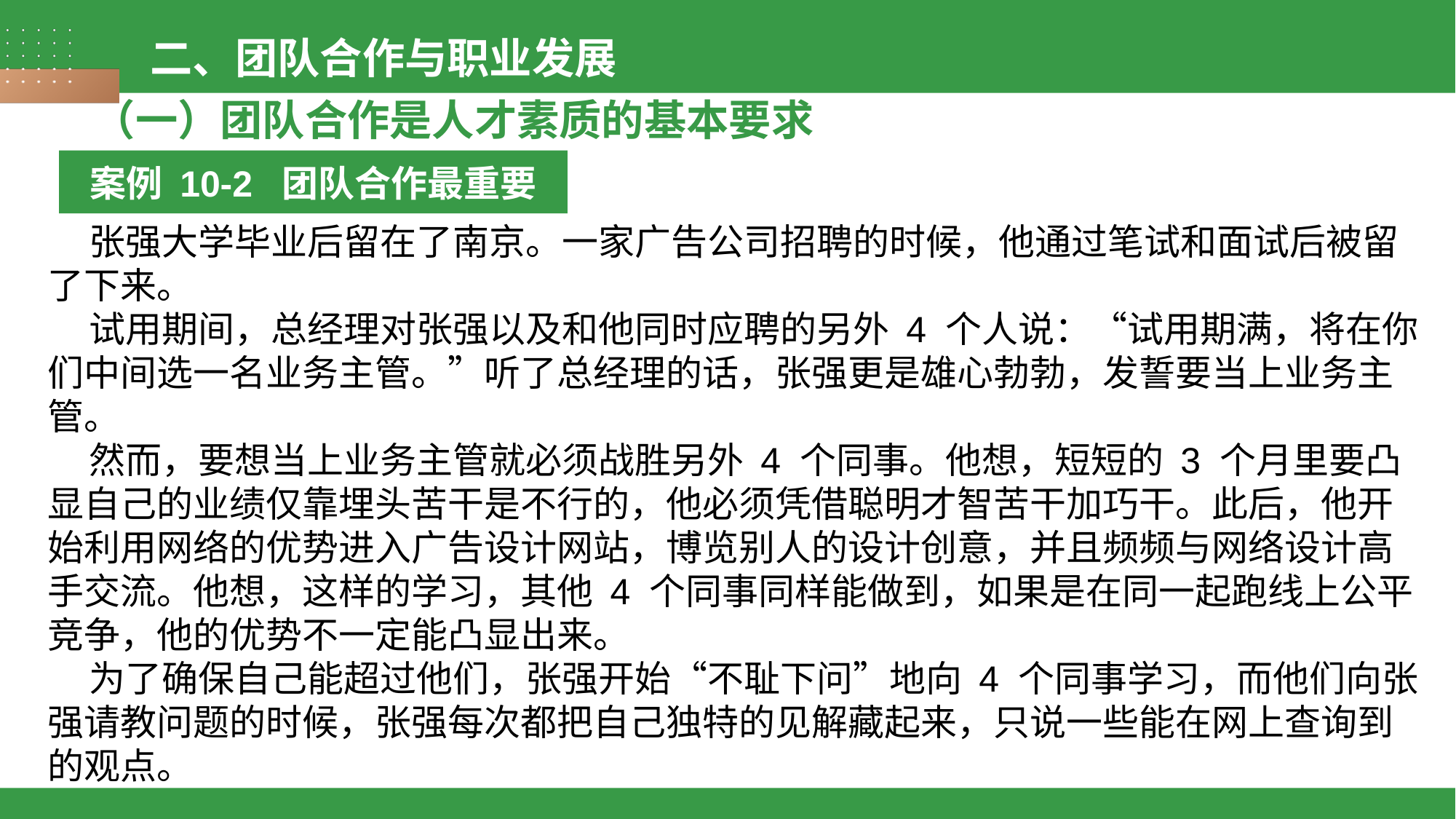

二、团队合作与职业发展
（一）团队合作是人才素质的基本要求
案例 10-2  团队合作最重要
    张强大学毕业后留在了南京。一家广告公司招聘的时候，他通过笔试和面试后被留了下来。
    试用期间，总经理对张强以及和他同时应聘的另外 4 个人说：“试用期满，将在你们中间选一名业务主管。”听了总经理的话，张强更是雄心勃勃，发誓要当上业务主管。
    然而，要想当上业务主管就必须战胜另外 4 个同事。他想，短短的 3 个月里要凸显自己的业绩仅靠埋头苦干是不行的，他必须凭借聪明才智苦干加巧干。此后，他开始利用网络的优势进入广告设计网站，博览别人的设计创意，并且频频与网络设计高手交流。他想，这样的学习，其他 4 个同事同样能做到，如果是在同一起跑线上公平竞争，他的优势不一定能凸显出来。
    为了确保自己能超过他们，张强开始“不耻下问”地向 4 个同事学习，而他们向张强请教问题的时候，张强每次都把自己独特的见解藏起来，只说一些能在网上查询到的观点。